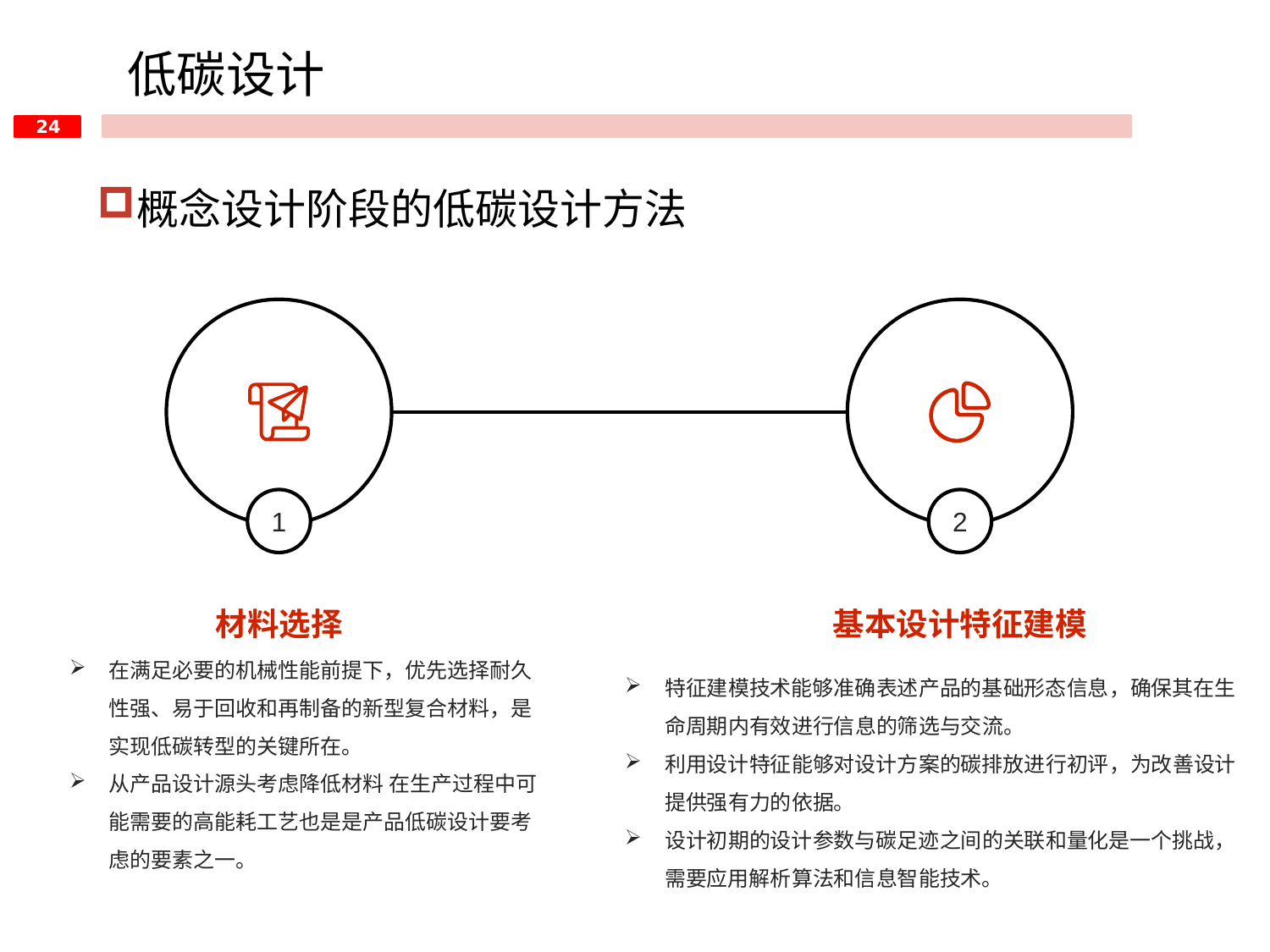

低碳设计
24

概念设计阶段的低碳设计方法

1
2
材料选择
基本设计特征建模

在满足必要的机械性能前提下，优先选择耐久性强、易于回收和再制备的新型复合材料，是实现低碳转型的关键所在。
从产品设计源头考虑降低材料 在生产过程中可能需要的高能耗工艺也是是产品低碳设计要考虑的要素之一。
特征建模技术能够准确表述产品的基础形态信息，确保其在生命周期内有效进行信息的筛选与交流。
利用设计特征能够对设计方案的碳排放进行初评，为改善设计提供强有力的依据。
设计初期的设计参数与碳足迹之间的关联和量化是一个挑战，需要应用解析算法和信息智能技术。